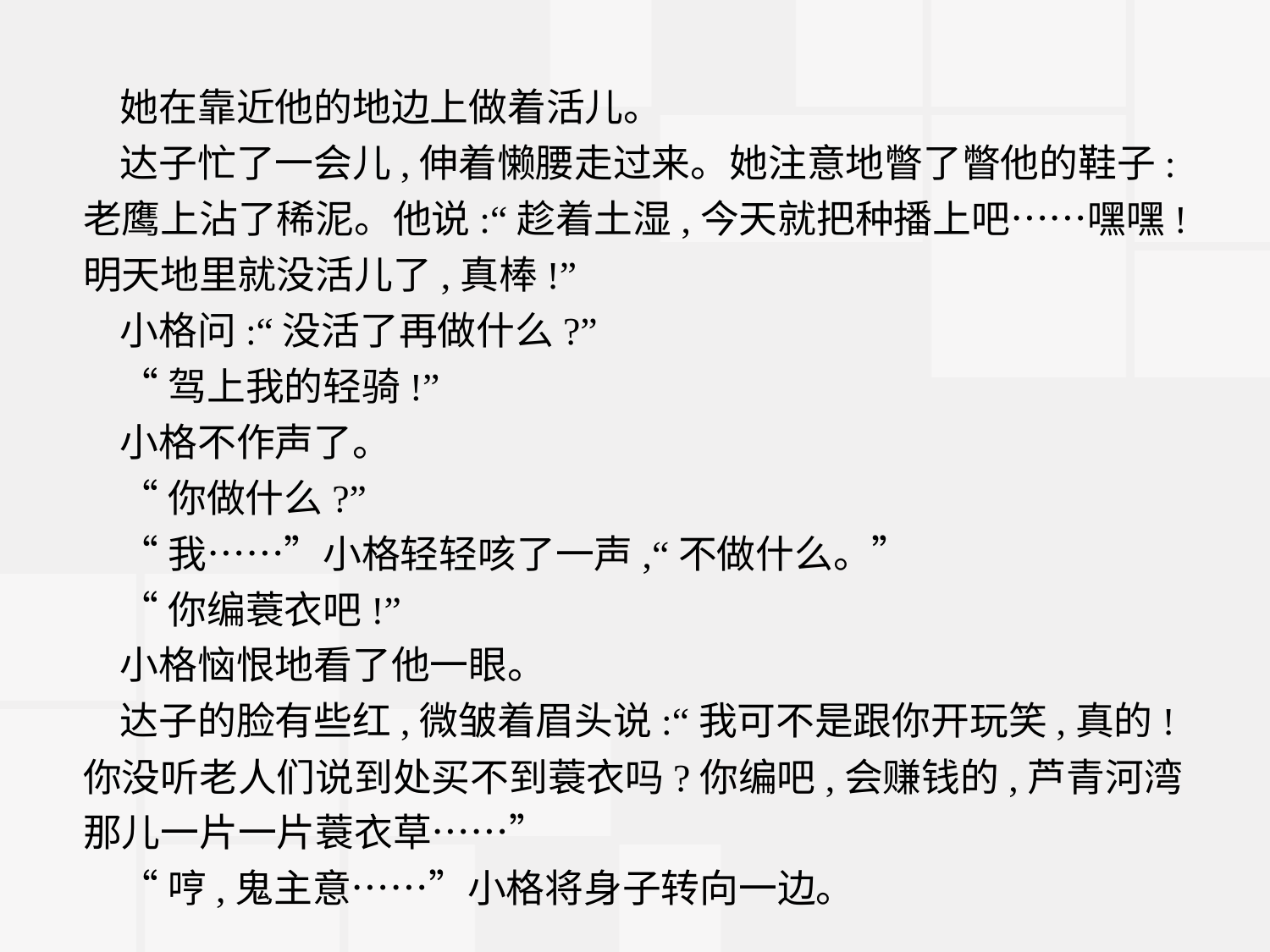

她在靠近他的地边上做着活儿。
达子忙了一会儿,伸着懒腰走过来。她注意地瞥了瞥他的鞋子:老鹰上沾了稀泥。他说:“趁着土湿,今天就把种播上吧……嘿嘿!明天地里就没活儿了,真棒!”
小格问:“没活了再做什么?”
“驾上我的轻骑!”
小格不作声了。
“你做什么?”
“我……”小格轻轻咳了一声,“不做什么。”
“你编蓑衣吧!”
小格恼恨地看了他一眼。
达子的脸有些红,微皱着眉头说:“我可不是跟你开玩笑,真的!你没听老人们说到处买不到蓑衣吗?你编吧,会赚钱的,芦青河湾那儿一片一片蓑衣草……”
“哼,鬼主意……”小格将身子转向一边。